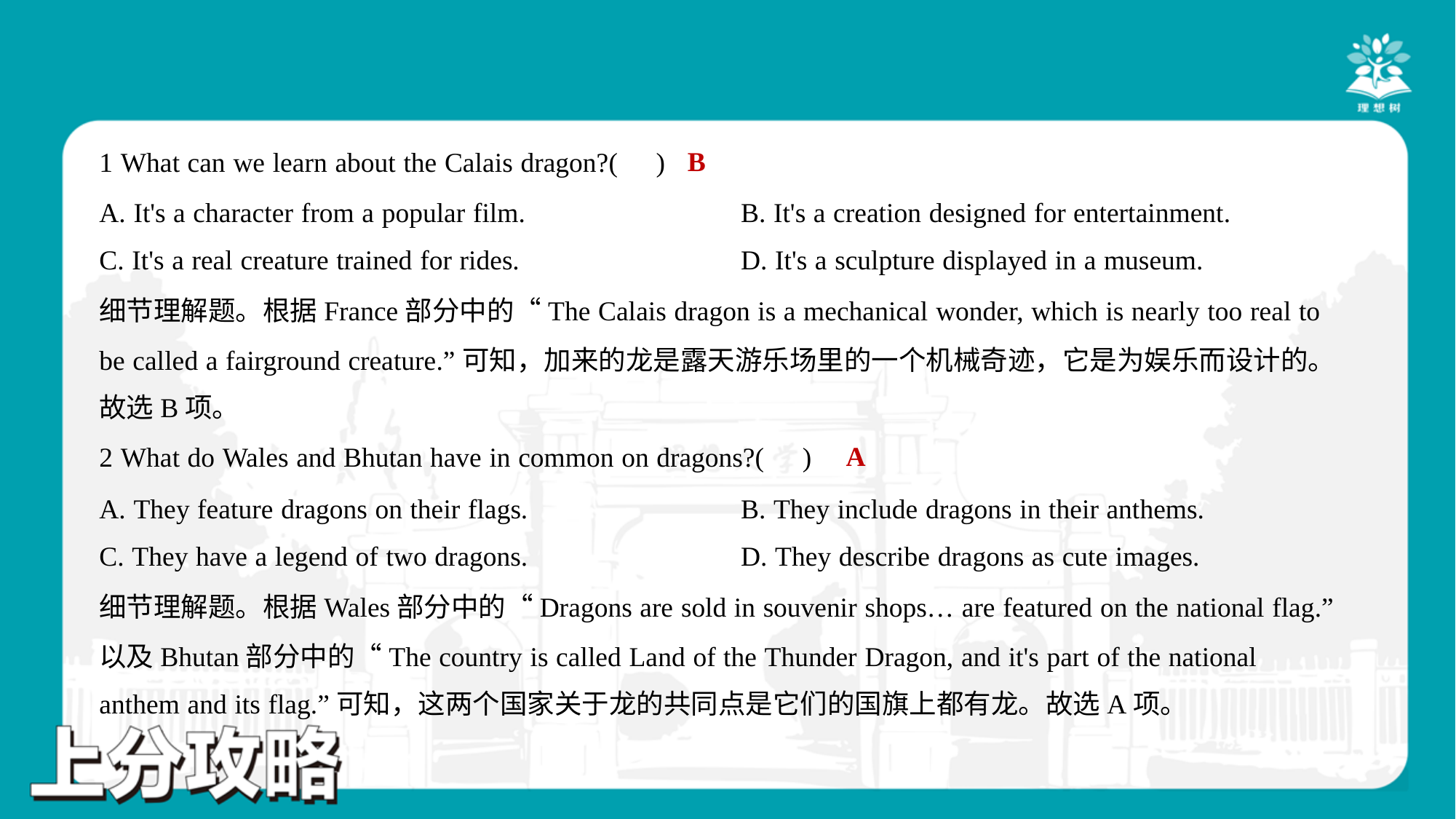

B
1 What can we learn about the Calais dragon?(     )
A. It's a character from a popular film.	B. It's a creation designed for entertainment.
C. It's a real creature trained for rides.	D. It's a sculpture displayed in a museum.
细节理解题。根据France部分中的“The Calais dragon is a mechanical wonder, which is nearly too real to
be called a fairground creature.”可知，加来的龙是露天游乐场里的一个机械奇迹，它是为娱乐而设计的。
故选B项。
A
2 What do Wales and Bhutan have in common on dragons?(     )
A. They feature dragons on their flags.	B. They include dragons in their anthems.
C. They have a legend of two dragons.	D. They describe dragons as cute images.
细节理解题。根据Wales部分中的“Dragons are sold in souvenir shops… are featured on the national flag.”
以及Bhutan部分中的“The country is called Land of the Thunder Dragon, and it's part of the national
anthem and its flag.”可知，这两个国家关于龙的共同点是它们的国旗上都有龙。故选A项。